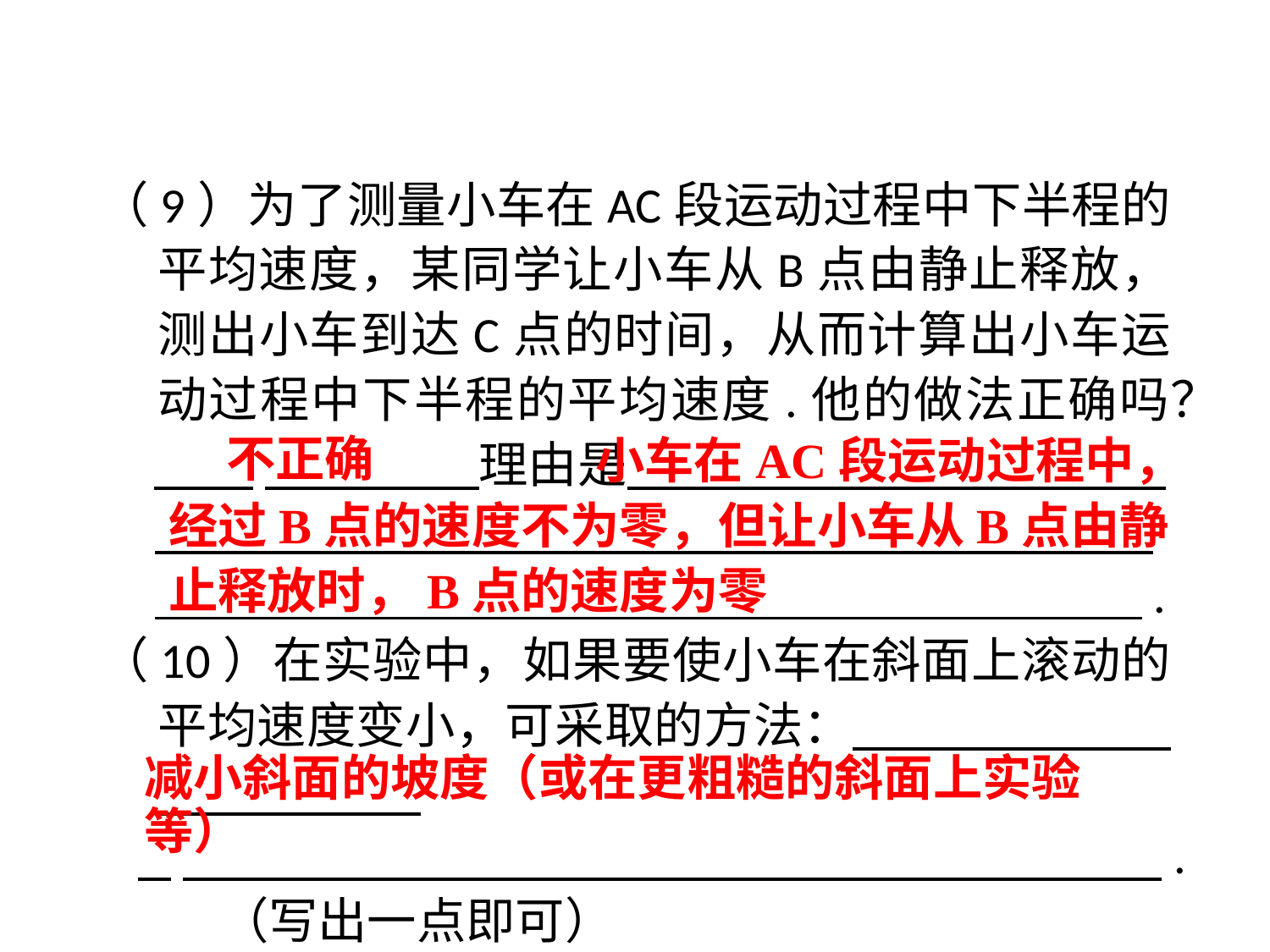

（9）为了测量小车在AC段运动过程中下半程的平均速度，某同学让小车从B点由静止释放，测出小车到达C点的时间，从而计算出小车运动过程中下半程的平均速度.他的做法正确吗？
              　　      　理由是　　                               　　.
                                                                                         .
                                                                                         .
（10）在实验中，如果要使小车在斜面上滚动的平均速度变小，可采取的方法：
   　　                                                                       　　. （写出一点即可）

                                     小车在AC段运动过程中，经过B点的速度不为零，但让小车从B点由静止释放时，B点的速度为零
不正确
减小斜面的坡度（或在更粗糙的斜面上实验等）